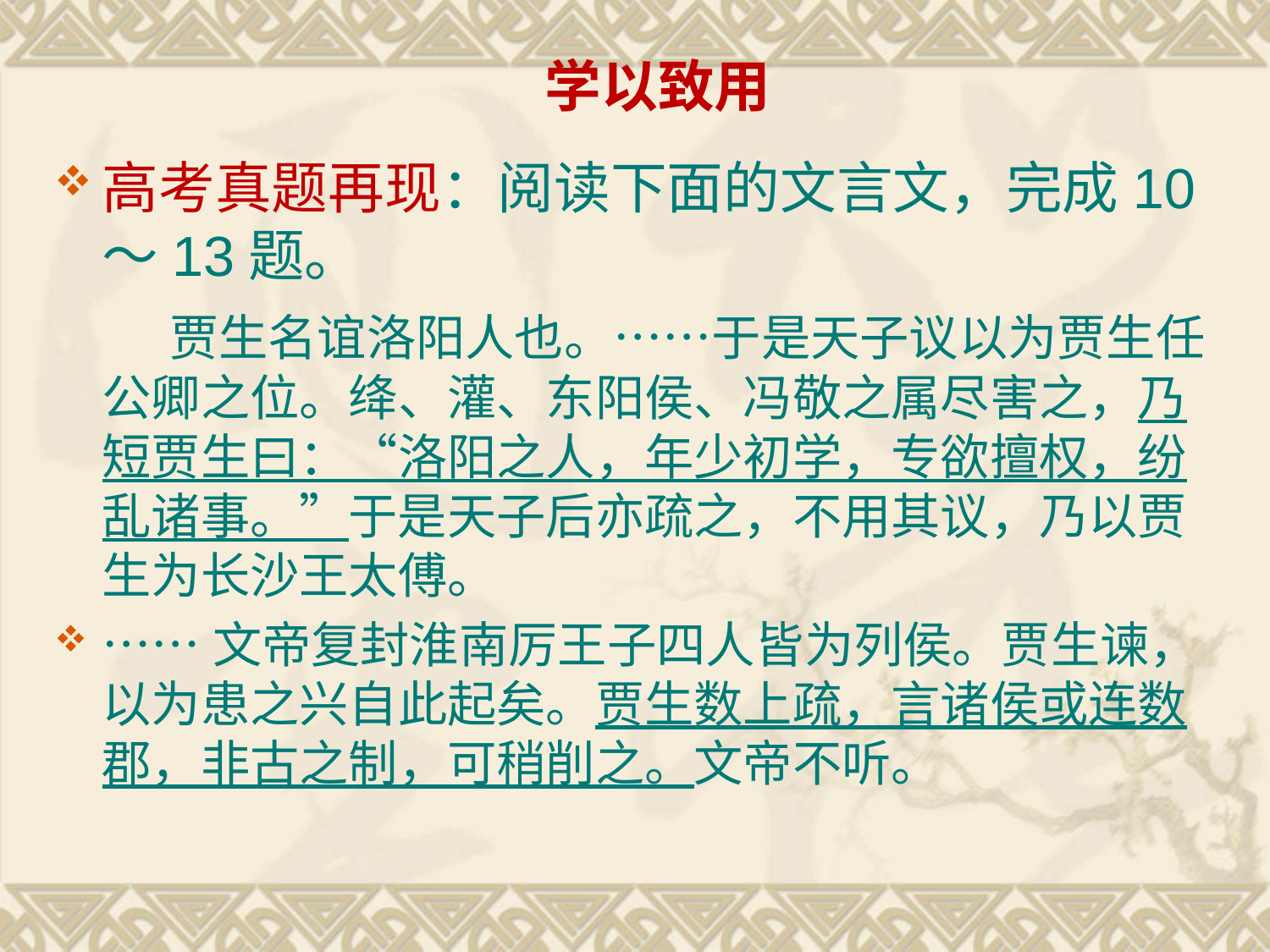

# 学以致用
高考真题再现：阅读下面的文言文，完成10～13题。
        贾生名谊洛阳人也。……于是天子议以为贾生任公卿之位。绛、灌、东阳侯、冯敬之属尽害之，乃短贾生曰：“洛阳之人，年少初学，专欲擅权，纷乱诸事。”于是天子后亦疏之，不用其议，乃以贾生为长沙王太傅。
……文帝复封淮南厉王子四人皆为列侯。贾生谏，以为患之兴自此起矣。贾生数上疏，言诸侯或连数郡，非古之制，可稍削之。文帝不听。